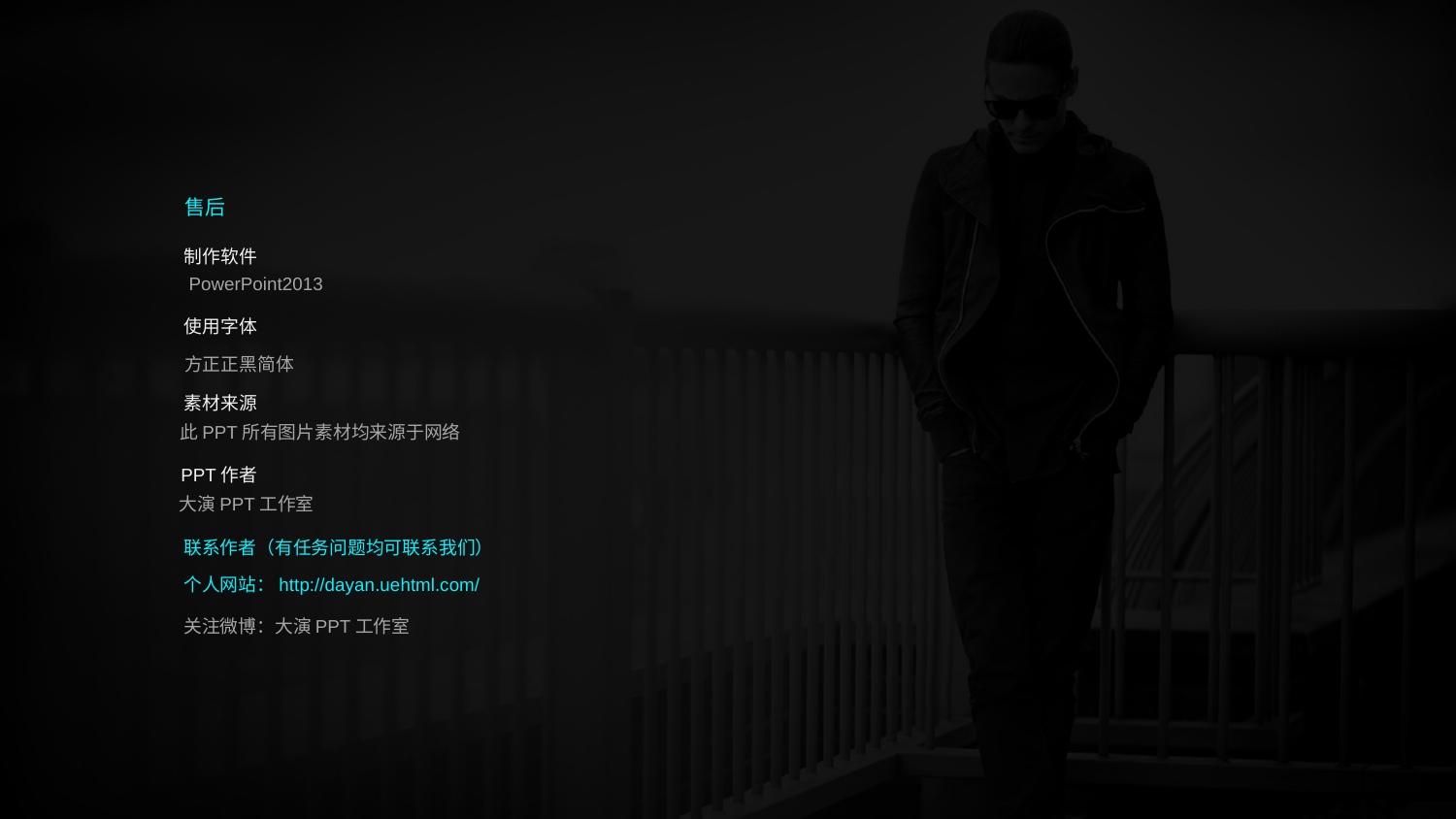

售后
制作软件
PowerPoint2013
使用字体
方正正黑简体
素材来源
此PPT所有图片素材均来源于网络
PPT作者
大演PPT工作室
联系作者（有任务问题均可联系我们）
个人网站：http://dayan.uehtml.com/
关注微博：大演PPT工作室